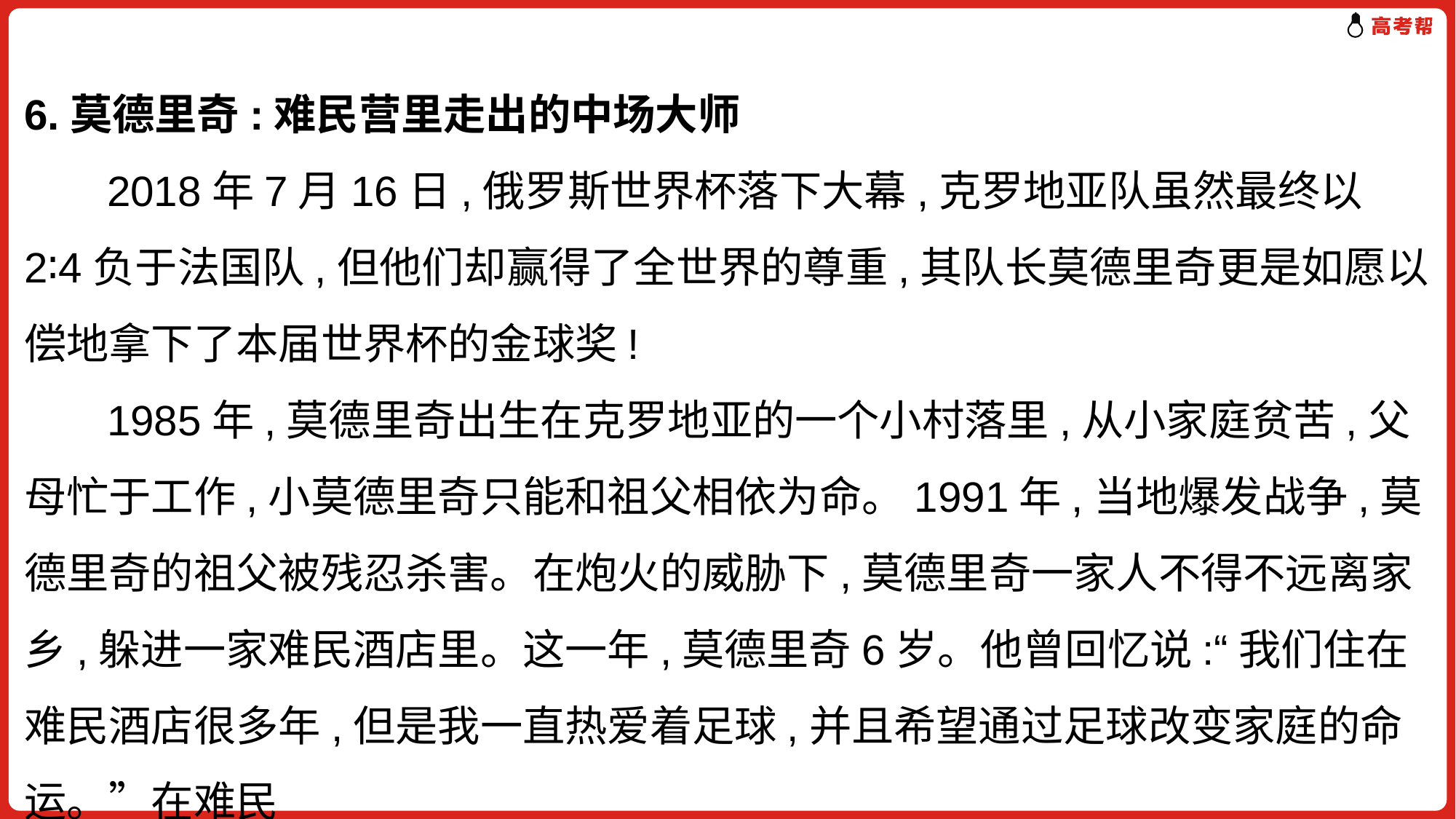

6.莫德里奇:难民营里走出的中场大师
       2018年7月16日,俄罗斯世界杯落下大幕,克罗地亚队虽然最终以2∶4负于法国队,但他们却赢得了全世界的尊重,其队长莫德里奇更是如愿以偿地拿下了本届世界杯的金球奖!
       1985年,莫德里奇出生在克罗地亚的一个小村落里,从小家庭贫苦,父母忙于工作,小莫德里奇只能和祖父相依为命。1991年,当地爆发战争,莫德里奇的祖父被残忍杀害。在炮火的威胁下,莫德里奇一家人不得不远离家乡,躲进一家难民酒店里。这一年,莫德里奇6岁。他曾回忆说:“我们住在难民酒店很多年,但是我一直热爱着足球,并且希望通过足球改变家庭的命运。”在难民